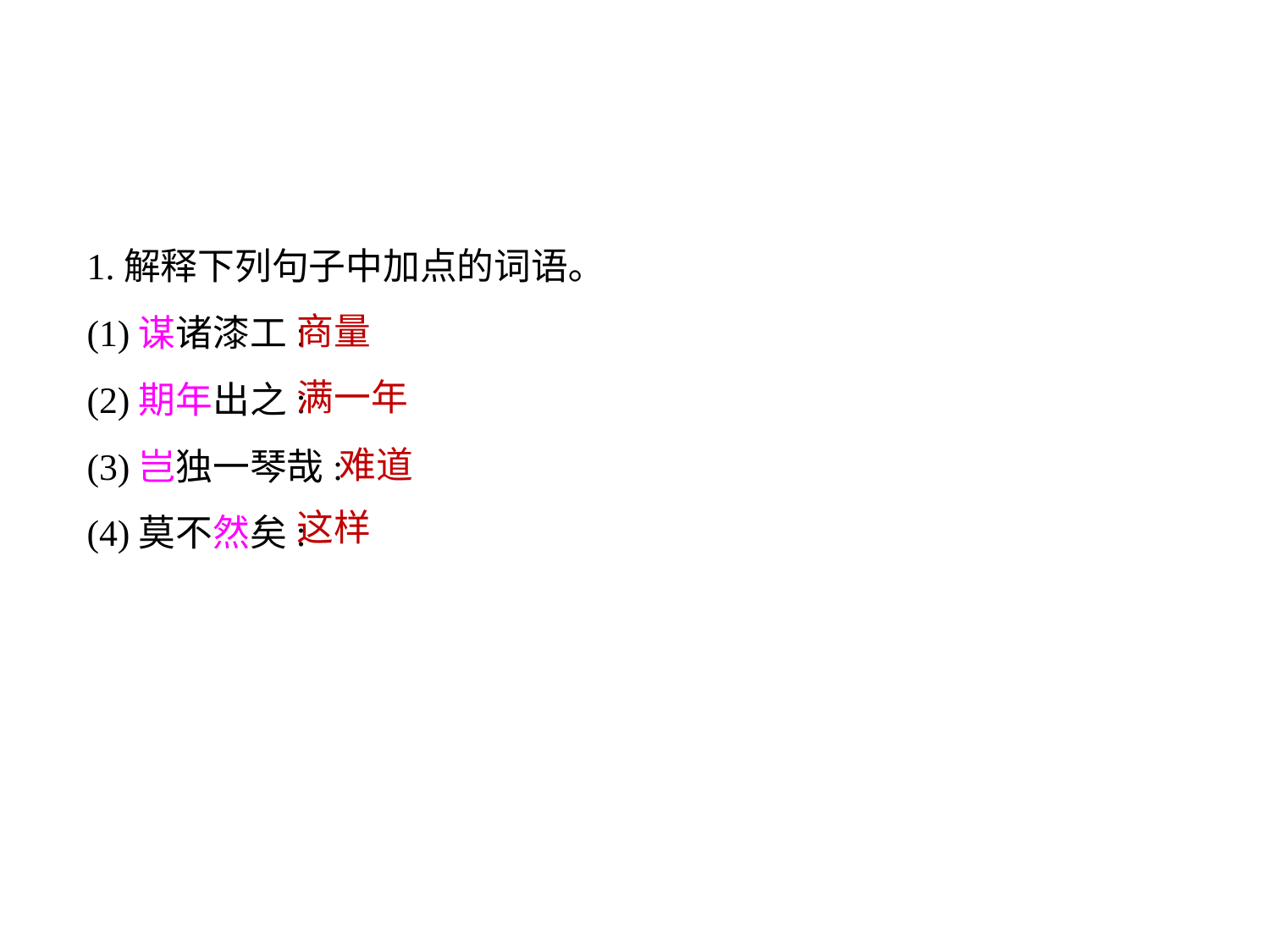

1.解释下列句子中加点的词语｡
(1)谋诸漆工:
(2)期年出之:
(3)岂独一琴哉:
(4)莫不然矣:
商量
满一年
难道
这样